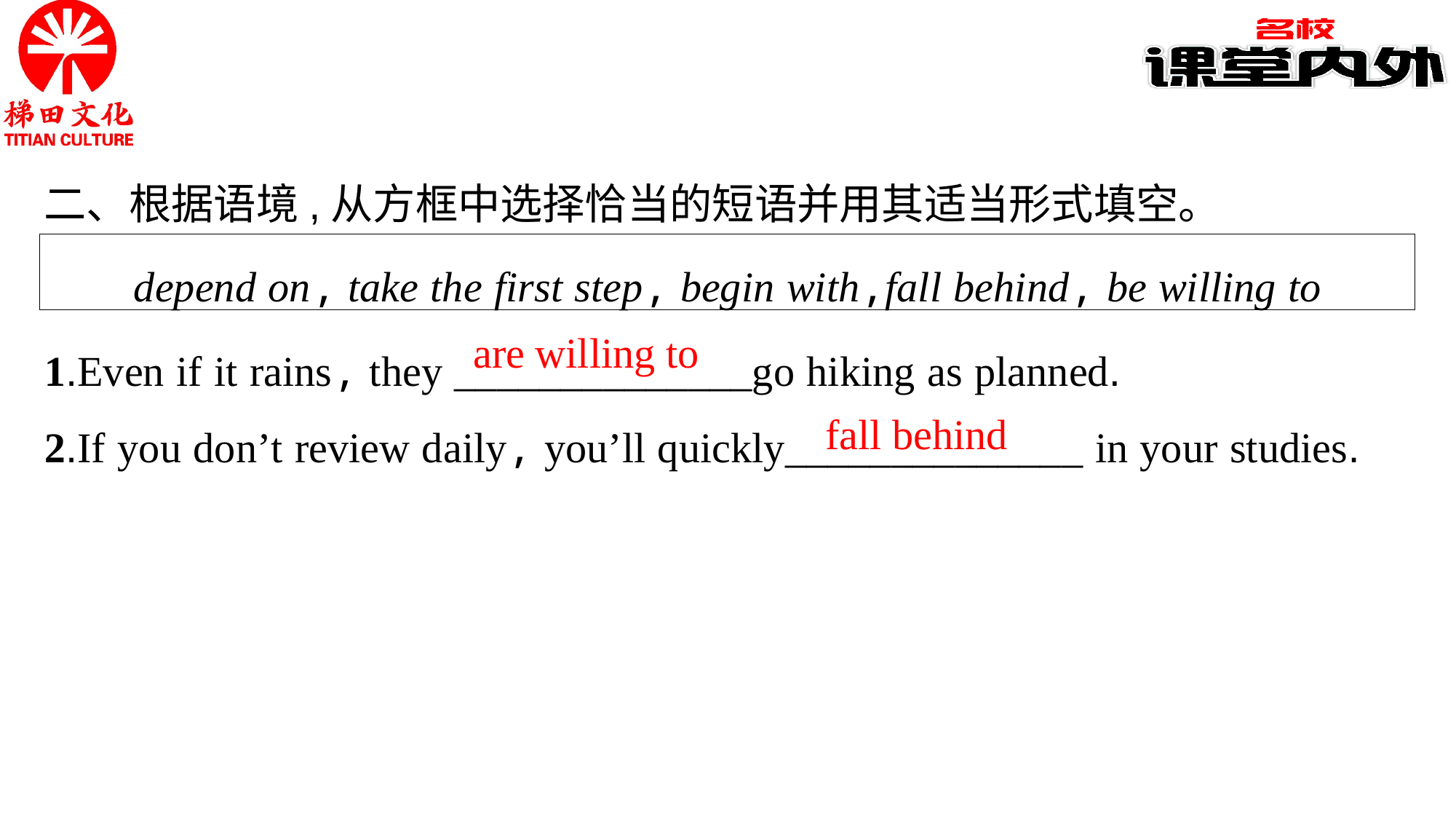

二、根据语境,从方框中选择恰当的短语并用其适当形式填空。
depend on, take the first step, begin with,fall behind, be willing to
1.Even if it rains, they ______________go hiking as planned.
2.If you don’t review daily, you’ll quickly______________ in your studies.
are willing to
fall behind